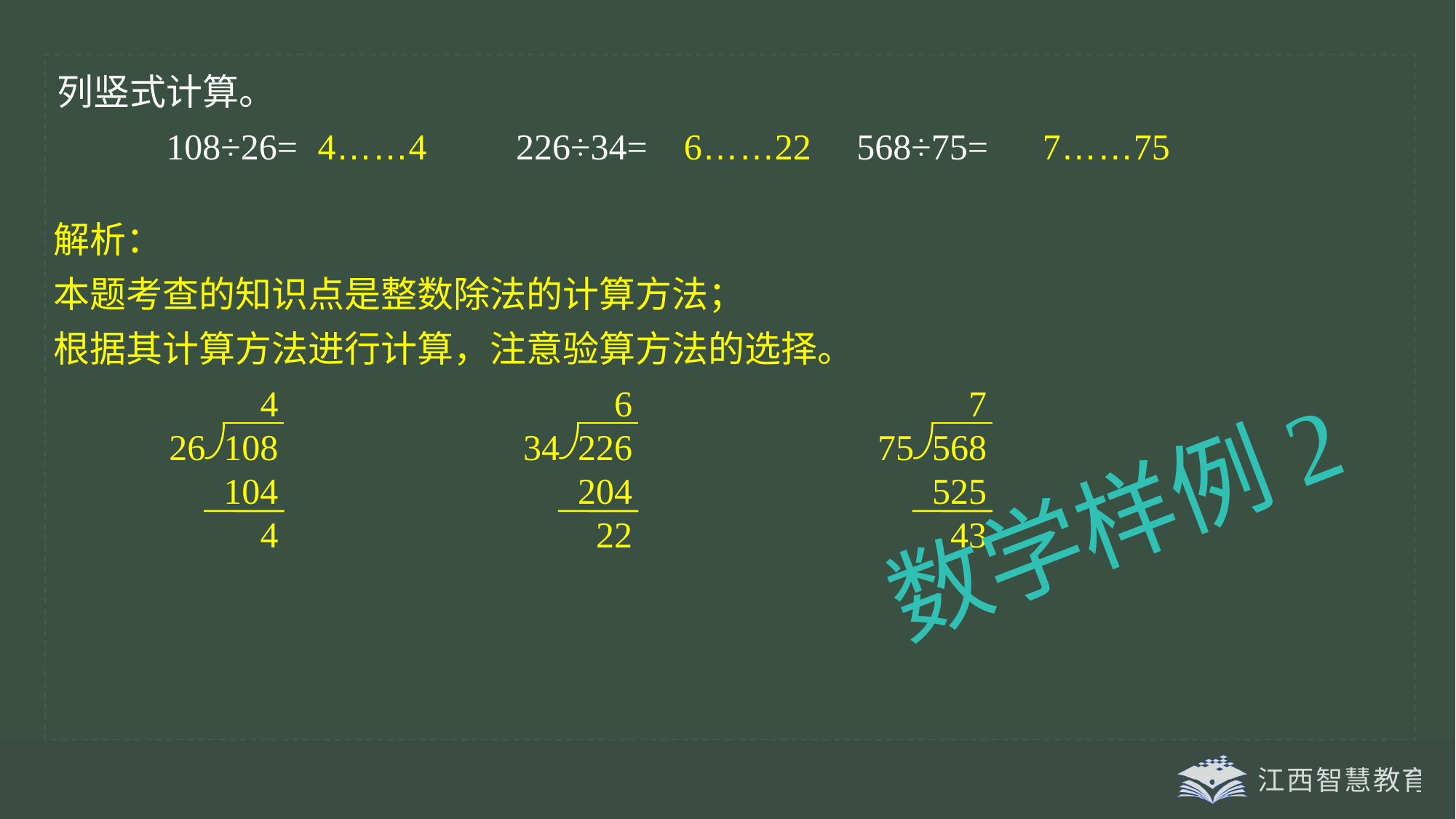

列竖式计算。
            108÷26=                        226÷34=                       568÷75=
4……4
6……22
7……75
解析：
本题考查的知识点是整数除法的计算方法；
根据其计算方法进行计算，注意验算方法的选择。

          4
26  108
      104
          4

          6
34  226
      204
        22

          7
75  568
      525
        43

数学样例2